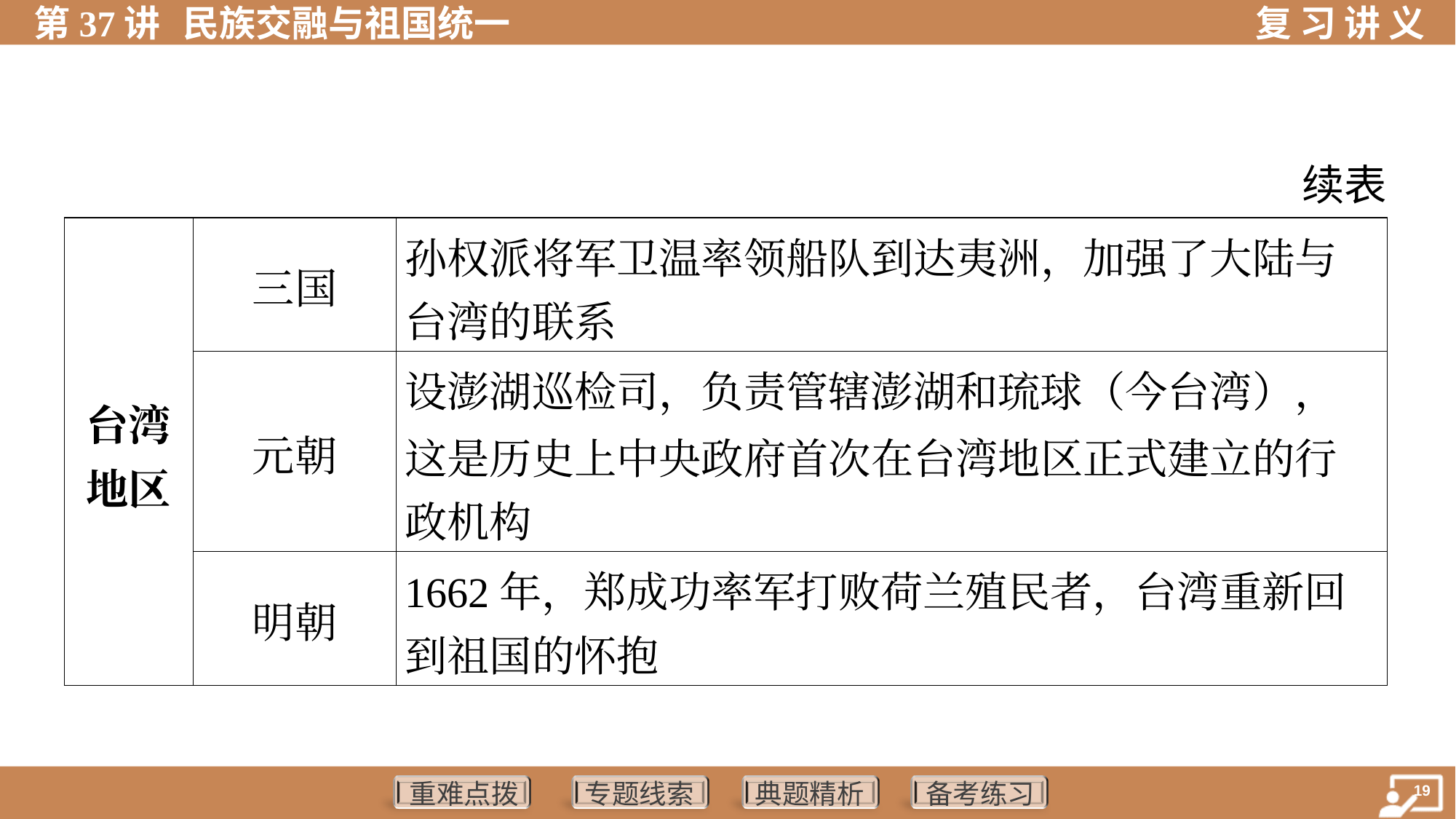

续表
| 台湾 地区 | 三国 | 孙权派将军卫温率领船队到达夷洲，加强了大陆与 台湾的联系 |
| --- | --- | --- |
|  | 元朝 | 设澎湖巡检司，负责管辖澎湖和琉球（今台湾）， 这是历史上中央政府首次在台湾地区正式建立的行 政机构 |
|  | 明朝 | 1662年，郑成功率军打败荷兰殖民者，台湾重新回 到祖国的怀抱 |